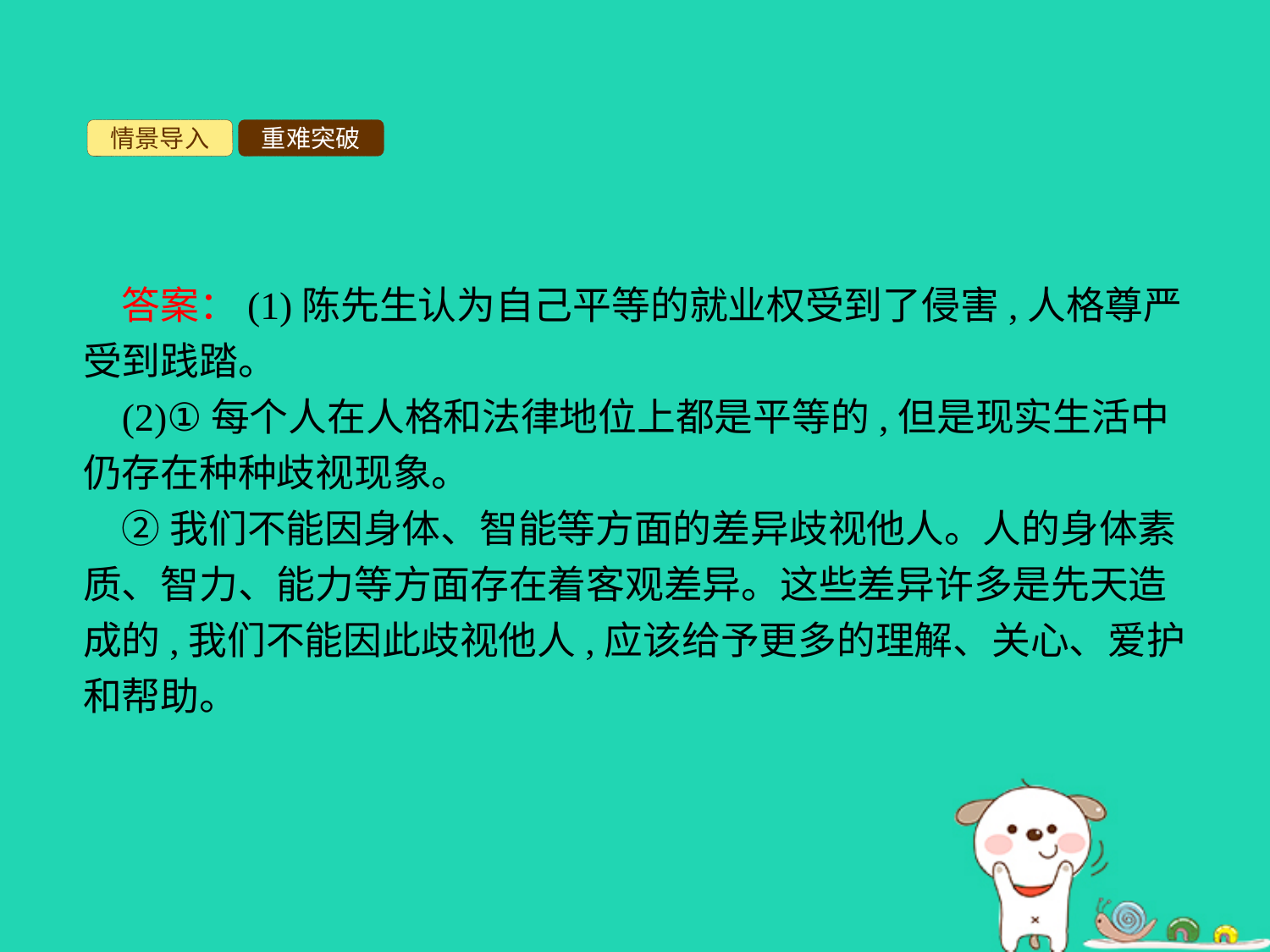

情景导入
重难突破
答案：(1)陈先生认为自己平等的就业权受到了侵害,人格尊严受到践踏。
(2)①每个人在人格和法律地位上都是平等的,但是现实生活中仍存在种种歧视现象。
②我们不能因身体、智能等方面的差异歧视他人。人的身体素质、智力、能力等方面存在着客观差异。这些差异许多是先天造成的,我们不能因此歧视他人,应该给予更多的理解、关心、爱护和帮助。